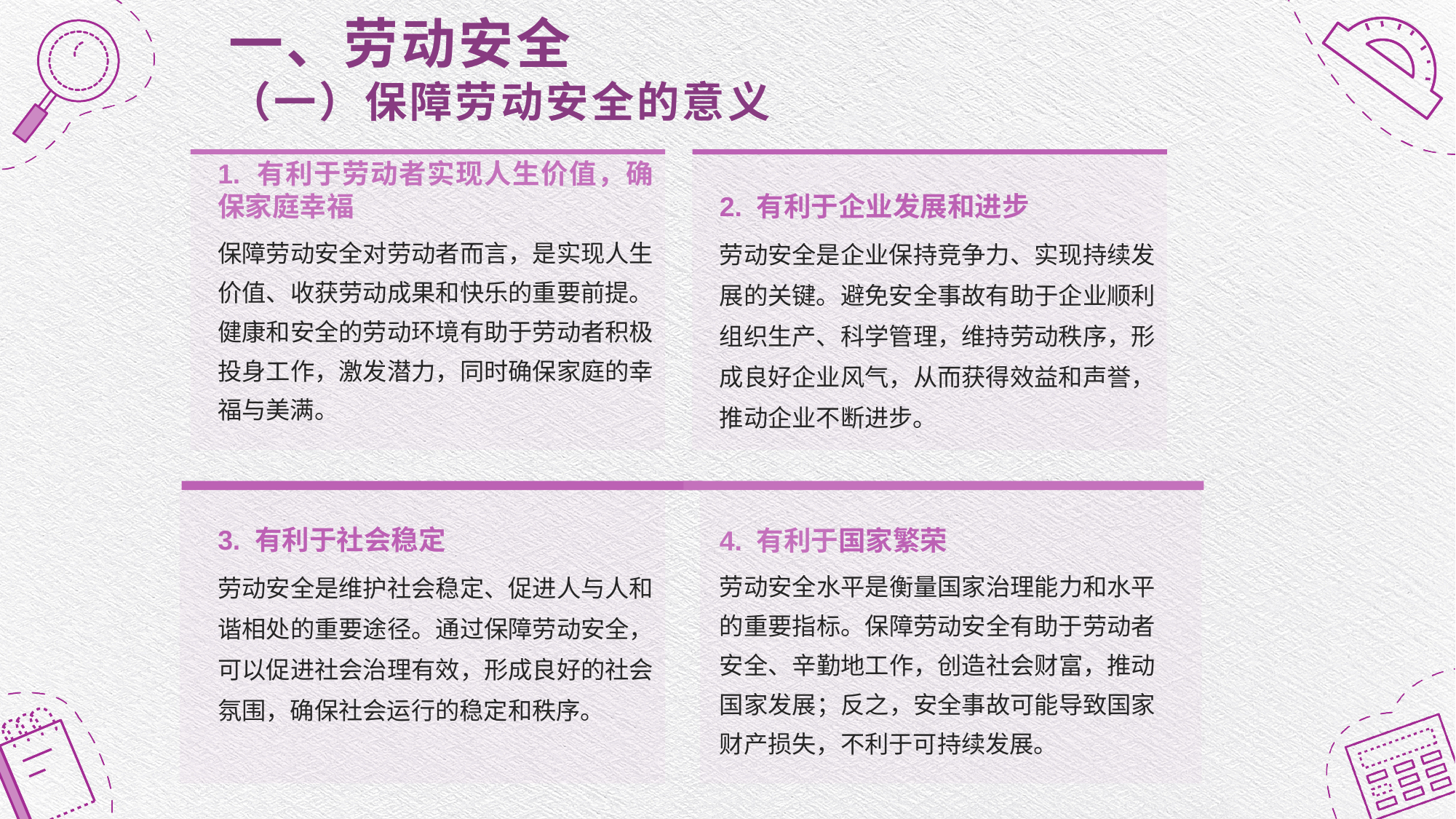

# 一、劳动安全 （一）保障劳动安全的意义

1. 有利于劳动者实现人生价值，确保家庭幸福
2. 有利于企业发展和进步

保障劳动安全对劳动者而言，是实现人生价值、收获劳动成果和快乐的重要前提。健康和安全的劳动环境有助于劳动者积极投身工作，激发潜力，同时确保家庭的幸福与美满。
劳动安全是企业保持竞争力、实现持续发展的关键。避免安全事故有助于企业顺利组织生产、科学管理，维持劳动秩序，形成良好企业风气，从而获得效益和声誉，推动企业不断进步。

3. 有利于社会稳定
4. 有利于国家繁荣
劳动安全是维护社会稳定、促进人与人和谐相处的重要途径。通过保障劳动安全，可以促进社会治理有效，形成良好的社会氛围，确保社会运行的稳定和秩序。
劳动安全水平是衡量国家治理能力和水平的重要指标。保障劳动安全有助于劳动者安全、辛勤地工作，创造社会财富，推动国家发展；反之，安全事故可能导致国家财产损失，不利于可持续发展。